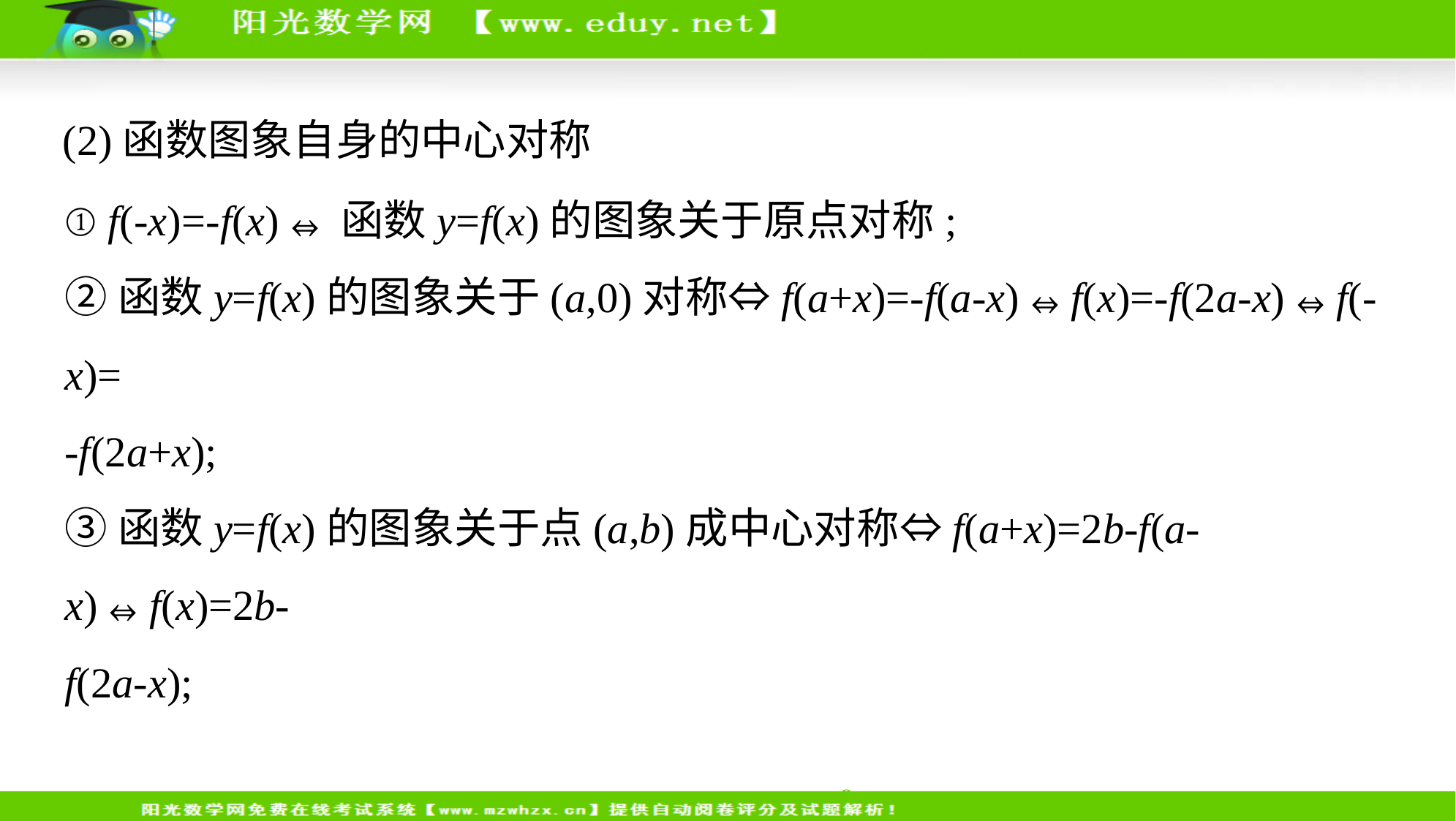

(2)函数图象自身的中心对称
① f(-x)=-f(x)⇔函数y=f(x)的图象关于原点对称;
②函数y=f(x)的图象关于(a,0)对称⇔f(a+x)=-f(a-x)⇔f(x)=-f(2a-x)⇔f(-x)=
-f(2a+x);
③函数y=f(x)的图象关于点(a,b)成中心对称⇔f(a+x)=2b-f(a-x)⇔f(x)=2b-
f(2a-x);